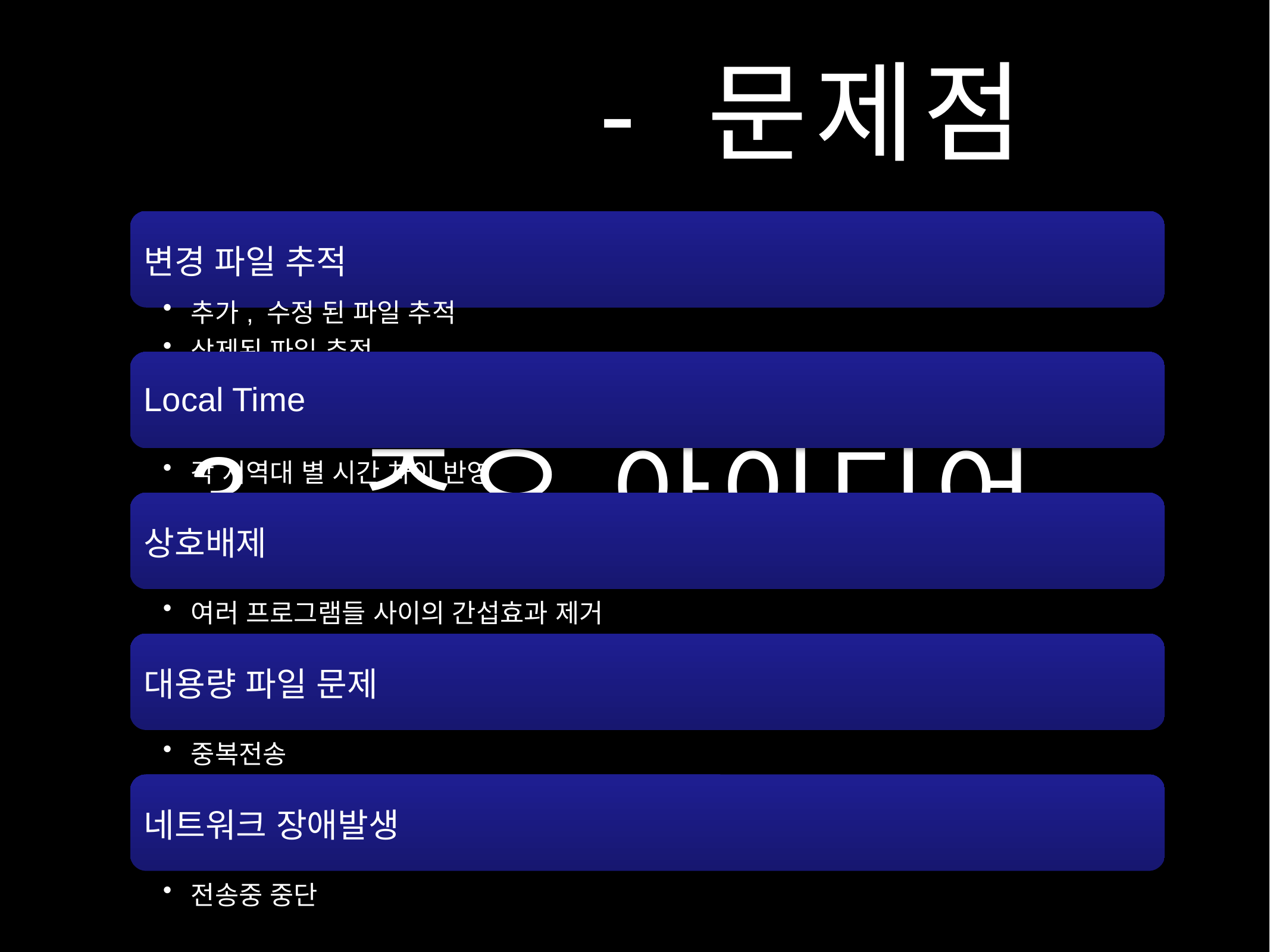

- 문제점
변경 파일 추적
추가, 수정 된 파일 추적
Local Time
각 지역대 별 시간 차이 반영
상호배제
전송중 중단
여러 프로그램들 사이의 간섭효과 제거
대용량 파일 문제
중복전송
네트워크 장애발생
삭제된 파일 추적
3. 주요 아이디어